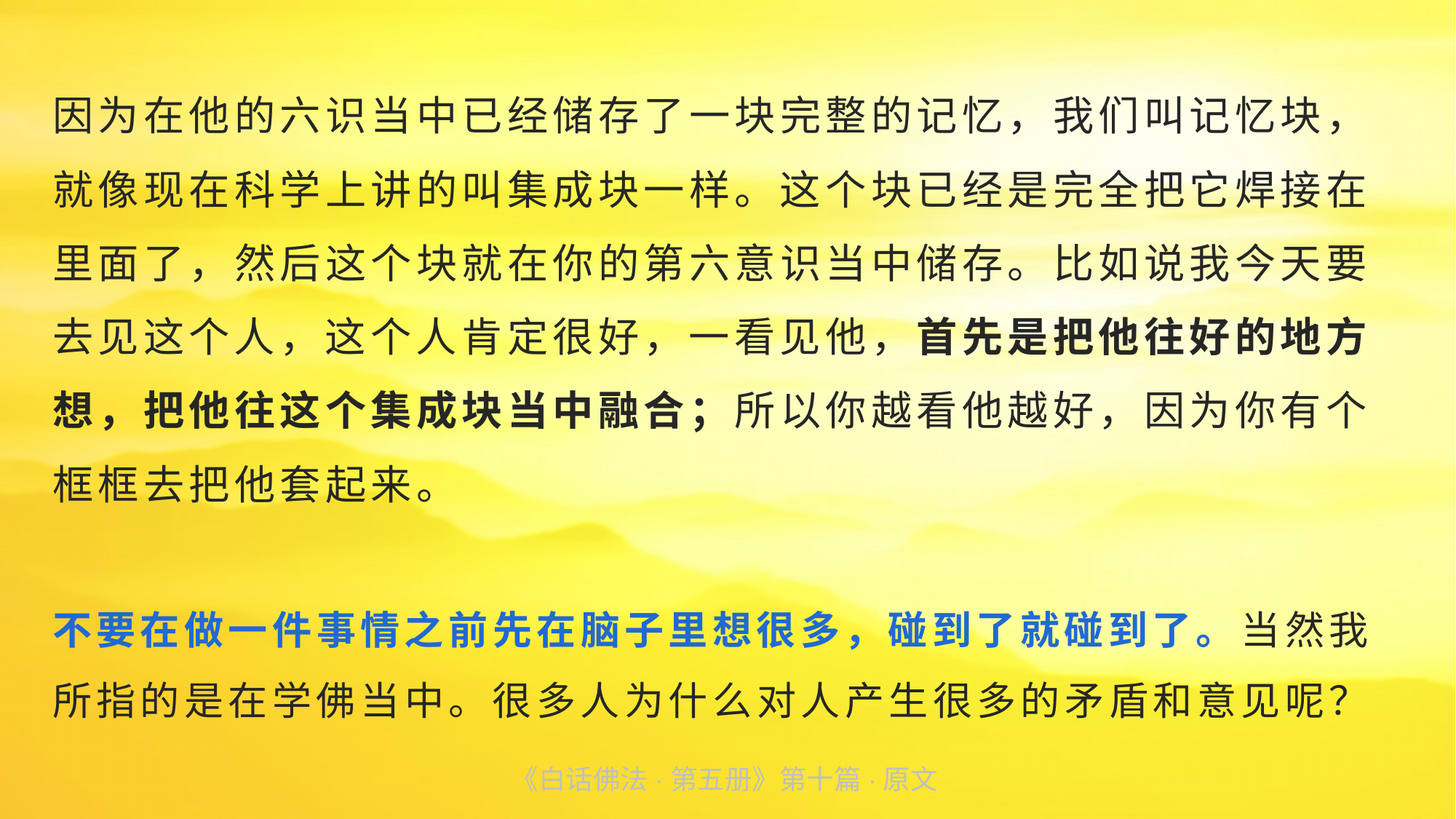

因为在他的六识当中已经储存了一块完整的记忆，我们叫记忆块，就像现在科学上讲的叫集成块一样。这个块已经是完全把它焊接在里面了，然后这个块就在你的第六意识当中储存。比如说我今天要去见这个人，这个人肯定很好，一看见他，首先是把他往好的地方想，把他往这个集成块当中融合；所以你越看他越好，因为你有个
框框去把他套起来。

不要在做一件事情之前先在脑子里想很多，碰到了就碰到了。当然我所指的是在学佛当中。很多人为什么对人产生很多的矛盾和意见呢？
《白话佛法·第五册》第十篇·原文